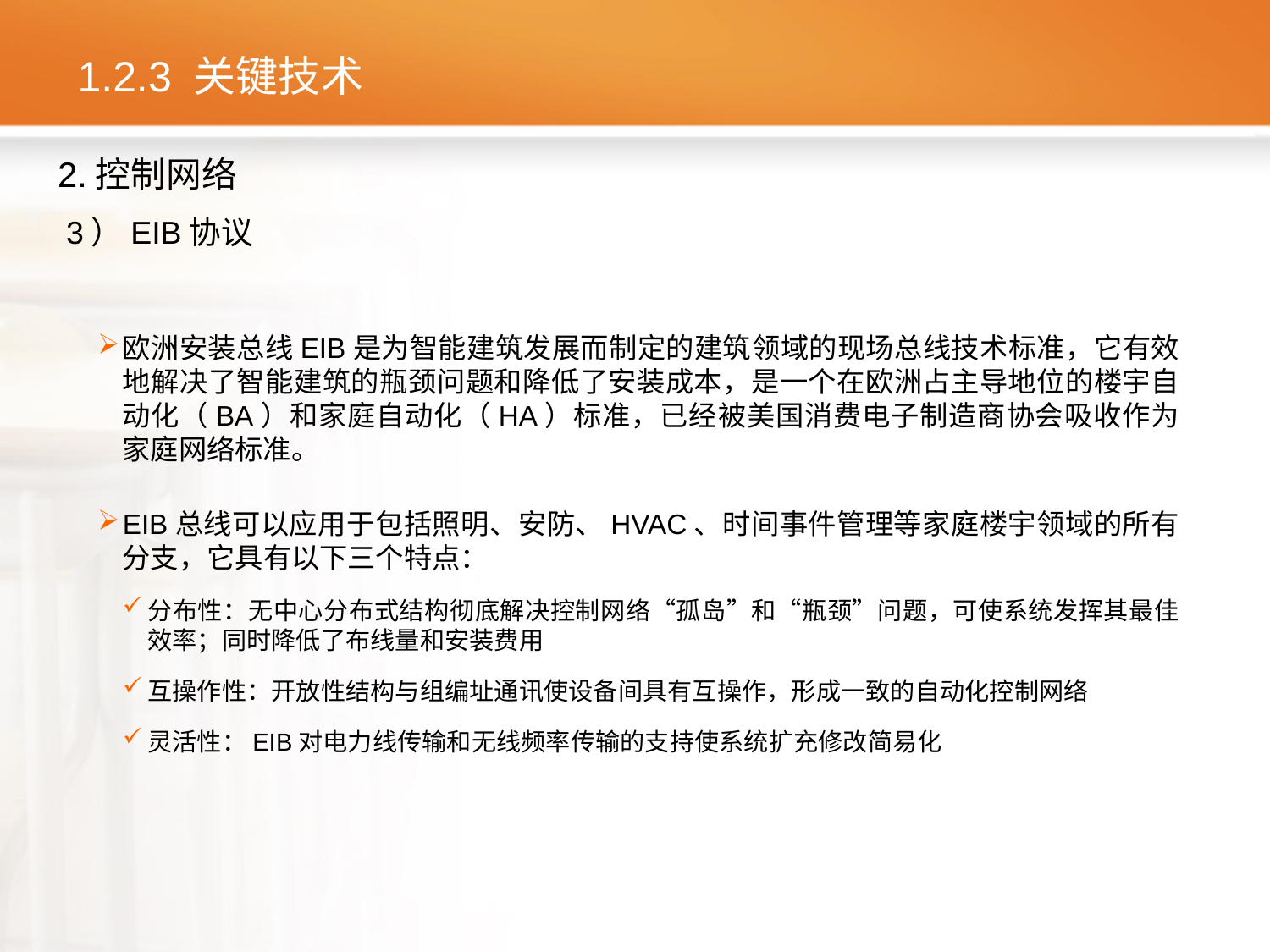

# 1.2.3 关键技术
2.控制网络
3）EIB协议

欧洲安装总线EIB是为智能建筑发展而制定的建筑领域的现场总线技术标准，它有效地解决了智能建筑的瓶颈问题和降低了安装成本，是一个在欧洲占主导地位的楼宇自动化（BA）和家庭自动化（HA）标准，已经被美国消费电子制造商协会吸收作为家庭网络标准。

EIB总线可以应用于包括照明、安防、HVAC、时间事件管理等家庭楼宇领域的所有分支，它具有以下三个特点：
分布性：无中心分布式结构彻底解决控制网络“孤岛”和“瓶颈”问题，可使系统发挥其最佳效率；同时降低了布线量和安装费用
互操作性：开放性结构与组编址通讯使设备间具有互操作，形成一致的自动化控制网络
灵活性：EIB对电力线传输和无线频率传输的支持使系统扩充修改简易化